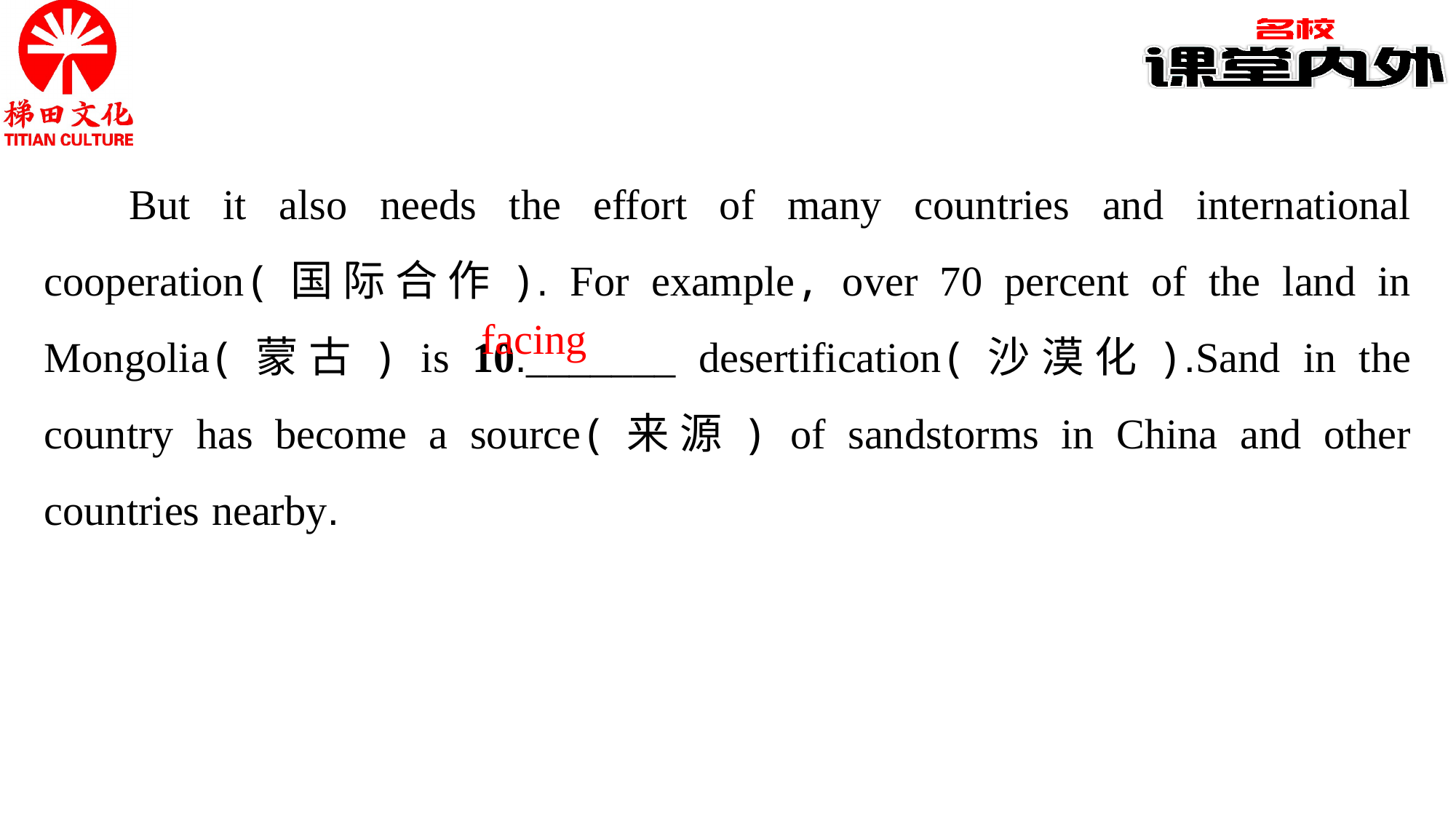

But it also needs the effort of many countries and international cooperation(国际合作). For example, over 70 percent of the land in Mongolia(蒙古) is 10._______ desertification(沙漠化).Sand in the country has become a source(来源) of sandstorms in China and other countries nearby.
facing